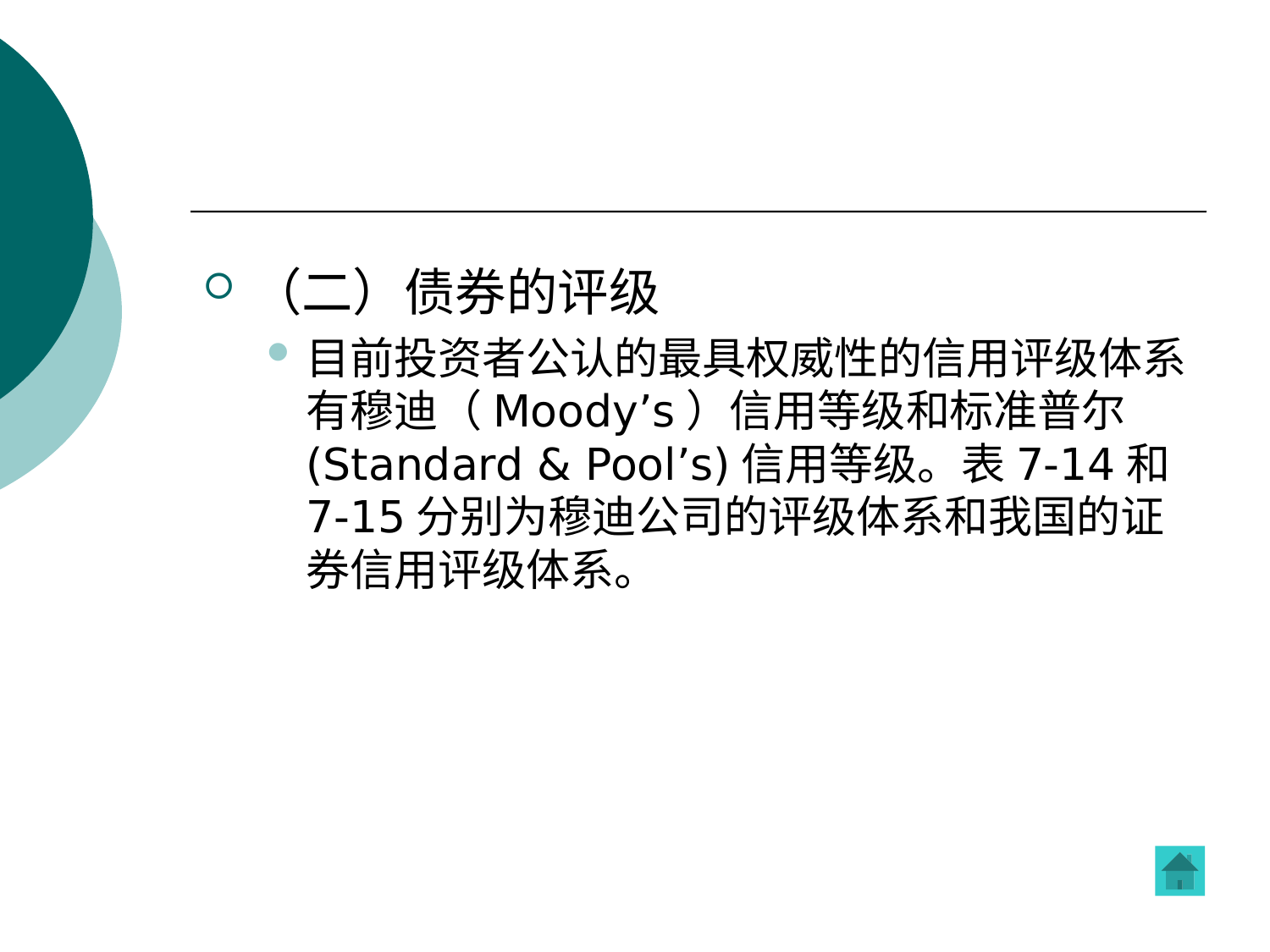

#
（二）债券的评级
目前投资者公认的最具权威性的信用评级体系有穆迪（Moody’s）信用等级和标准普尔(Standard & Pool’s)信用等级。表7-14和7-15分别为穆迪公司的评级体系和我国的证券信用评级体系。